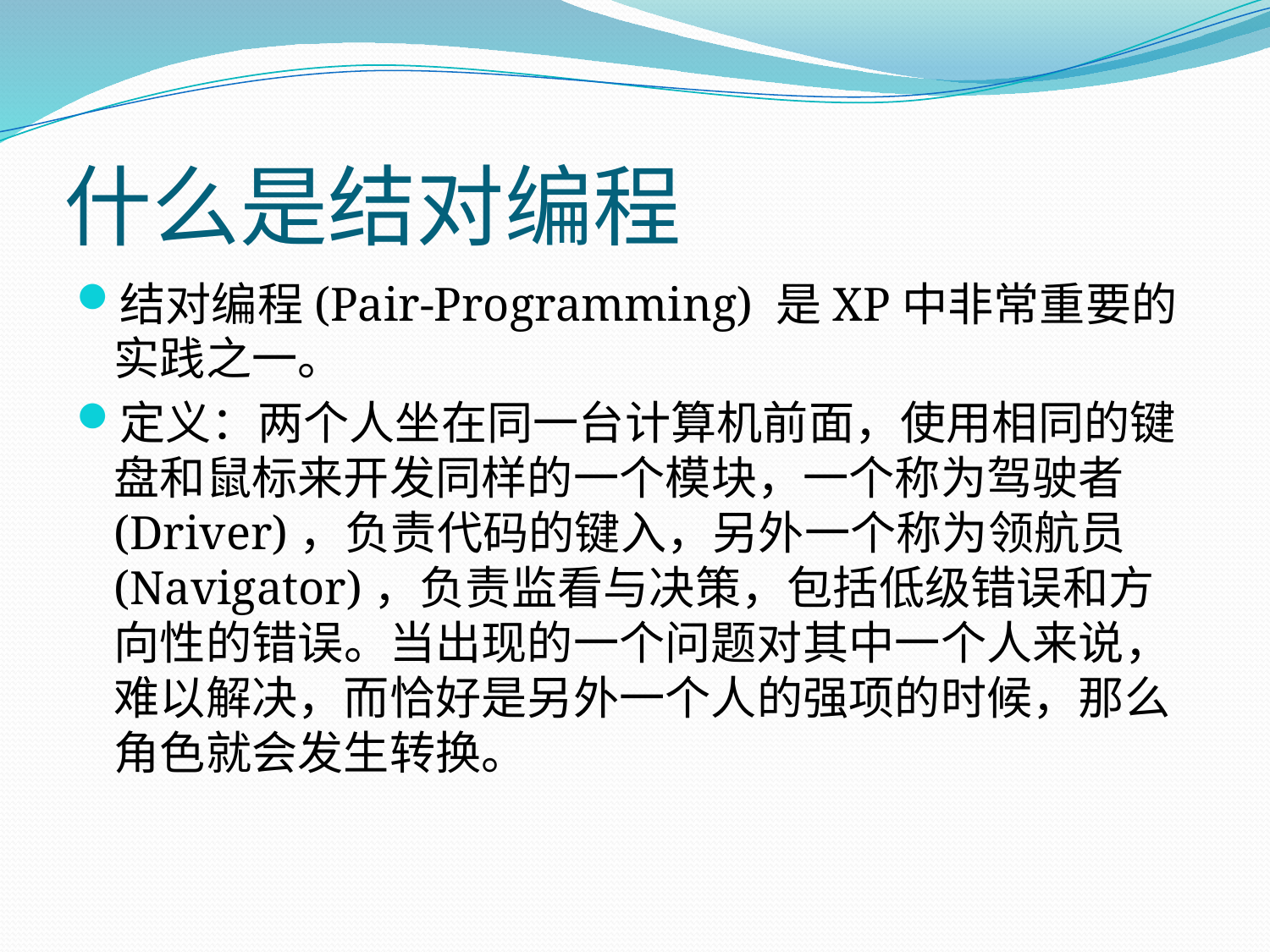

# 什么是结对编程
结对编程(Pair-Programming) 是XP中非常重要的实践之一。
定义：两个人坐在同一台计算机前面，使用相同的键盘和鼠标来开发同样的一个模块，一个称为驾驶者(Driver)，负责代码的键入，另外一个称为领航员(Navigator)，负责监看与决策，包括低级错误和方向性的错误。当出现的一个问题对其中一个人来说，难以解决，而恰好是另外一个人的强项的时候，那么角色就会发生转换。